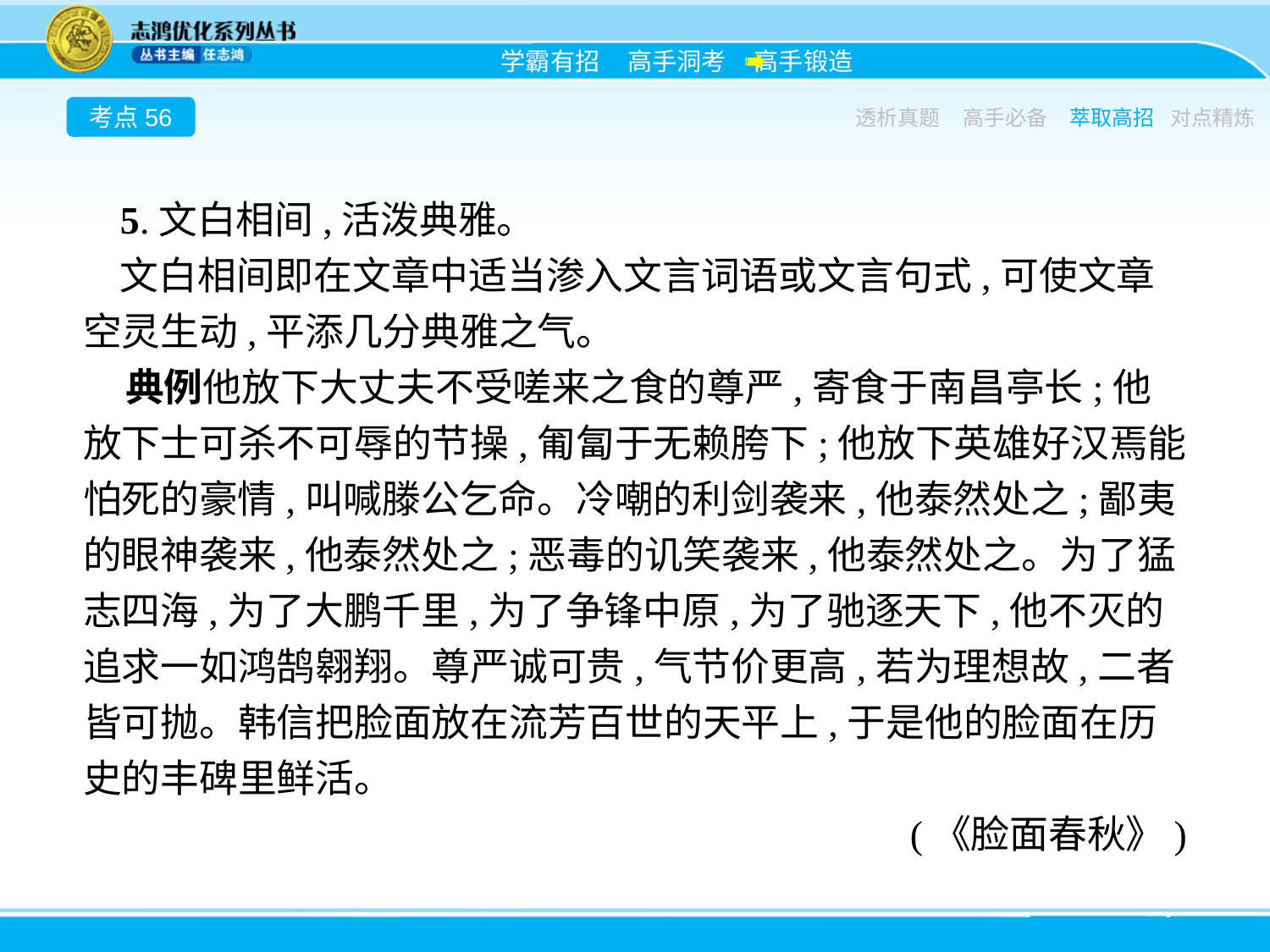

考点56
透析真题
高手必备
萃取高招
对点精炼
5.文白相间,活泼典雅。
文白相间即在文章中适当渗入文言词语或文言句式,可使文章空灵生动,平添几分典雅之气。
典例他放下大丈夫不受嗟来之食的尊严,寄食于南昌亭长;他放下士可杀不可辱的节操,匍匐于无赖胯下;他放下英雄好汉焉能怕死的豪情,叫喊滕公乞命。冷嘲的利剑袭来,他泰然处之;鄙夷的眼神袭来,他泰然处之;恶毒的讥笑袭来,他泰然处之。为了猛志四海,为了大鹏千里,为了争锋中原,为了驰逐天下,他不灭的追求一如鸿鹄翱翔。尊严诚可贵,气节价更高,若为理想故,二者皆可抛。韩信把脸面放在流芳百世的天平上,于是他的脸面在历史的丰碑里鲜活。
(《脸面春秋》)